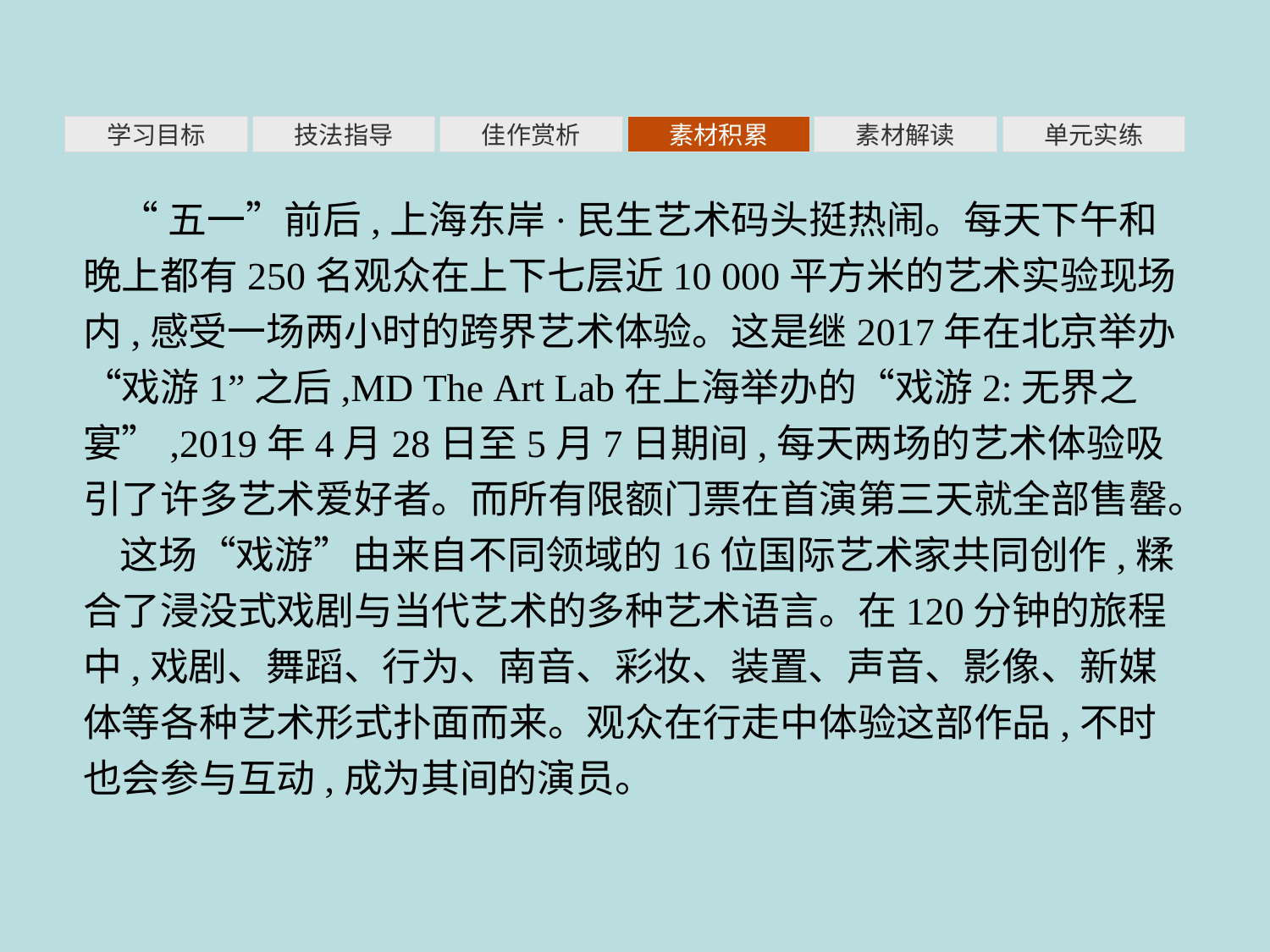

素材积累
学习目标
技法指导
佳作赏析
素材解读
单元实练
“五一”前后,上海东岸·民生艺术码头挺热闹。每天下午和晚上都有250名观众在上下七层近10 000平方米的艺术实验现场内,感受一场两小时的跨界艺术体验。这是继2017年在北京举办“戏游1”之后,MD The Art Lab在上海举办的“戏游2:无界之宴”,2019年4月28日至5月7日期间,每天两场的艺术体验吸引了许多艺术爱好者。而所有限额门票在首演第三天就全部售罄。
这场“戏游”由来自不同领域的16位国际艺术家共同创作,糅合了浸没式戏剧与当代艺术的多种艺术语言。在120分钟的旅程中,戏剧、舞蹈、行为、南音、彩妆、装置、声音、影像、新媒体等各种艺术形式扑面而来。观众在行走中体验这部作品,不时也会参与互动,成为其间的演员。